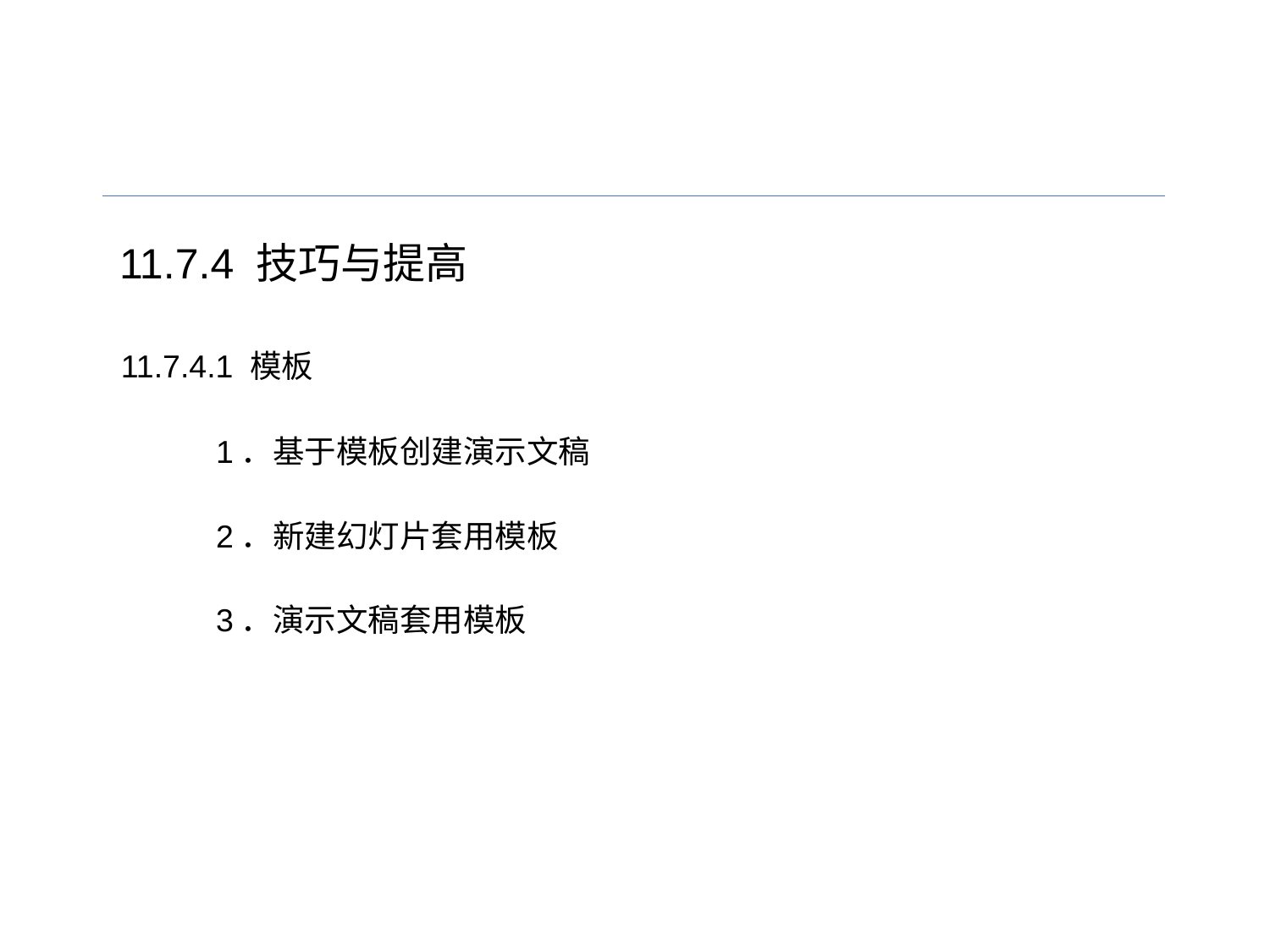

11.7.4 技巧与提高
11.7.4.1 模板
1．基于模板创建演示文稿
2．新建幻灯片套用模板
3．演示文稿套用模板